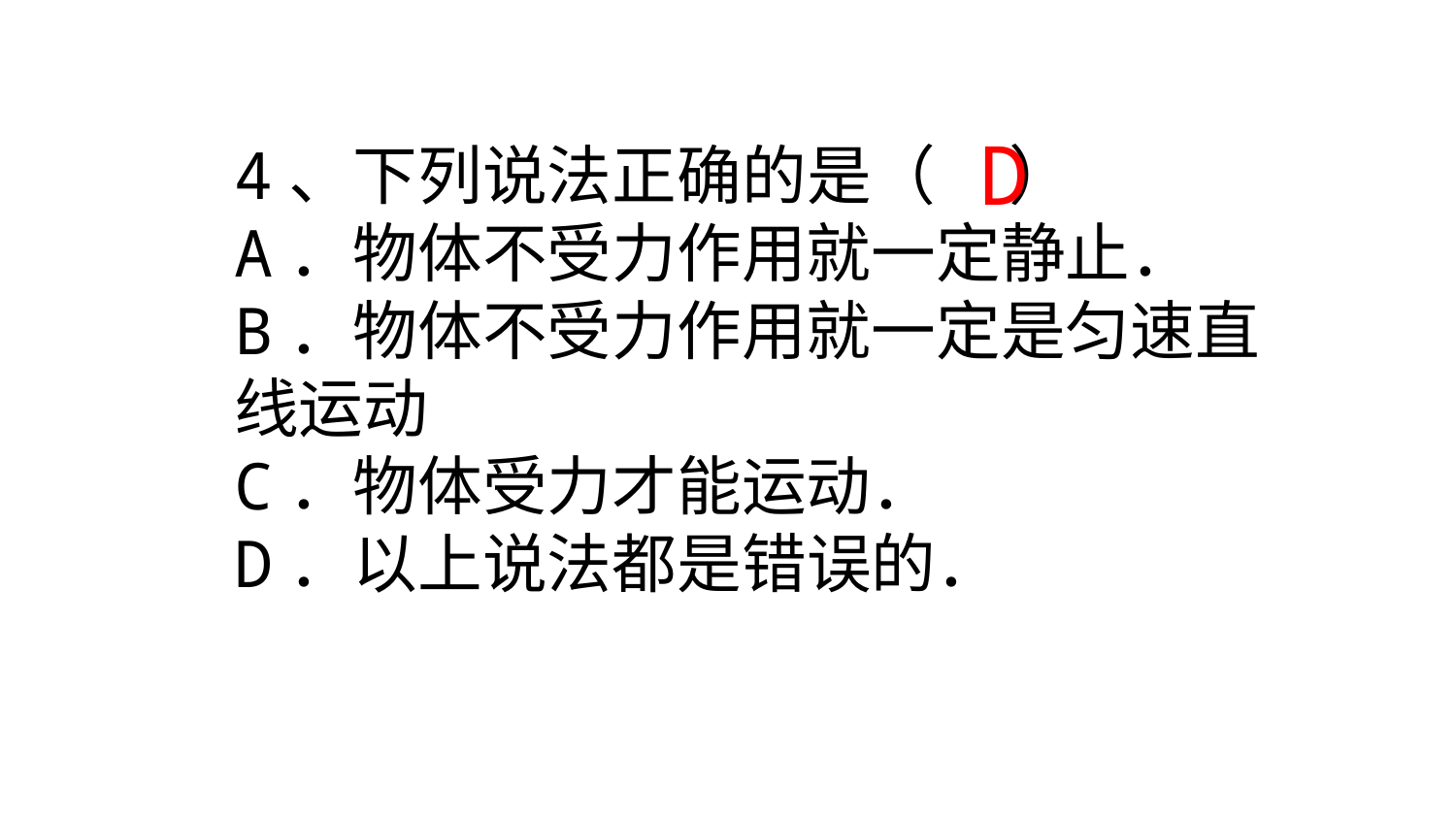

D
4、下列说法正确的是（     ）
A．物体不受力作用就一定静止．
B．物体不受力作用就一定是匀速直线运动
C．物体受力才能运动．
D．以上说法都是错误的．